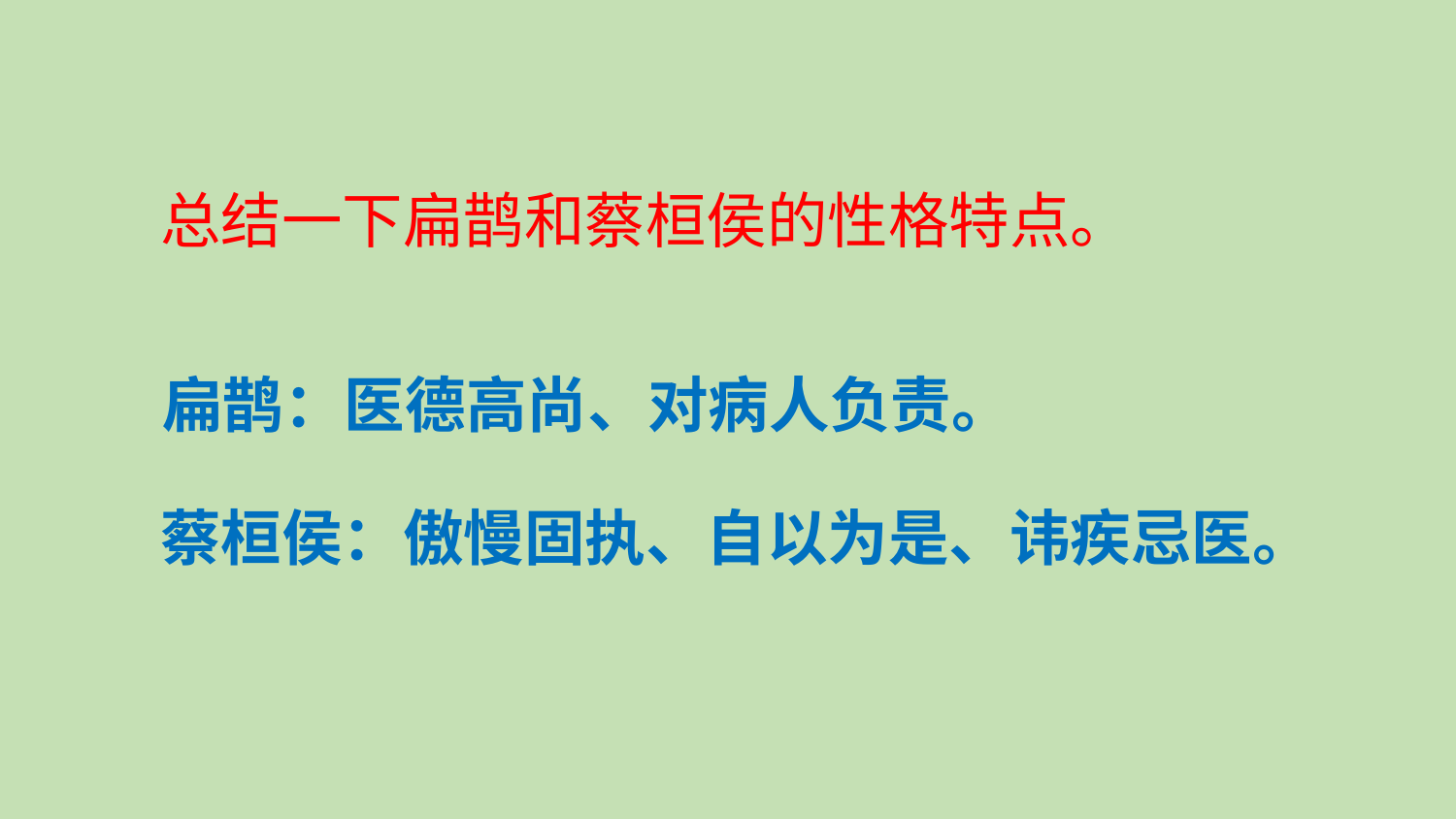

总结一下扁鹊和蔡桓侯的性格特点。
扁鹊：医德高尚、对病人负责。
蔡桓侯：傲慢固执、自以为是、讳疾忌医。